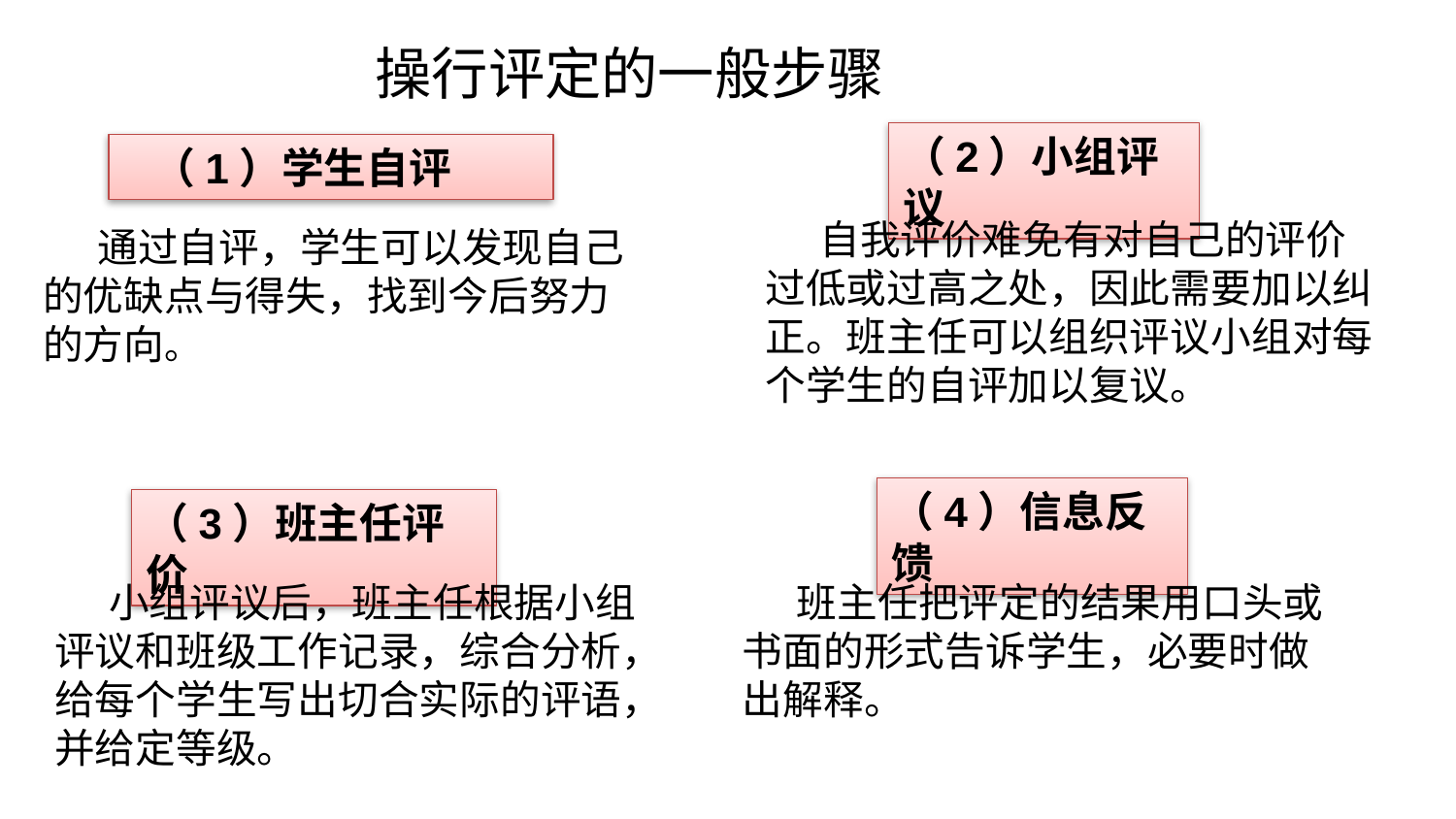

操行评定的一般步骤
（2）小组评议
  （1）学生自评
     自我评价难免有对自己的评价过低或过高之处，因此需要加以纠正。班主任可以组织评议小组对每个学生的自评加以复议。
     通过自评，学生可以发现自己的优缺点与得失，找到今后努力的方向。
（4）信息反馈
（3）班主任评价
     班主任把评定的结果用口头或书面的形式告诉学生，必要时做出解释。
     小组评议后，班主任根据小组评议和班级工作记录，综合分析，给每个学生写出切合实际的评语，并给定等级。